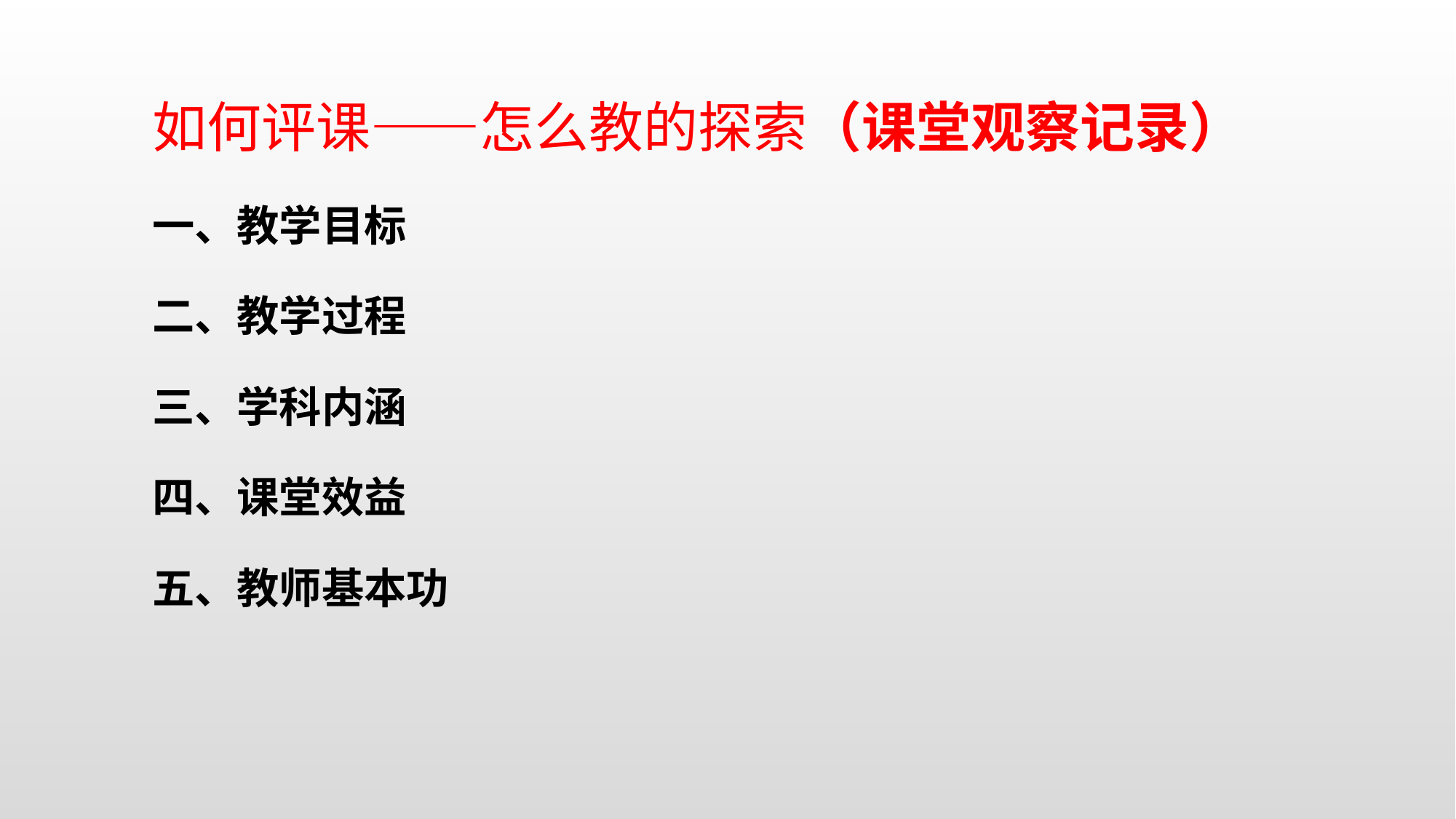

如何评课——怎么教的探索（课堂观察记录）
一、教学目标
二、教学过程
三、学科内涵
四、课堂效益
五、教师基本功